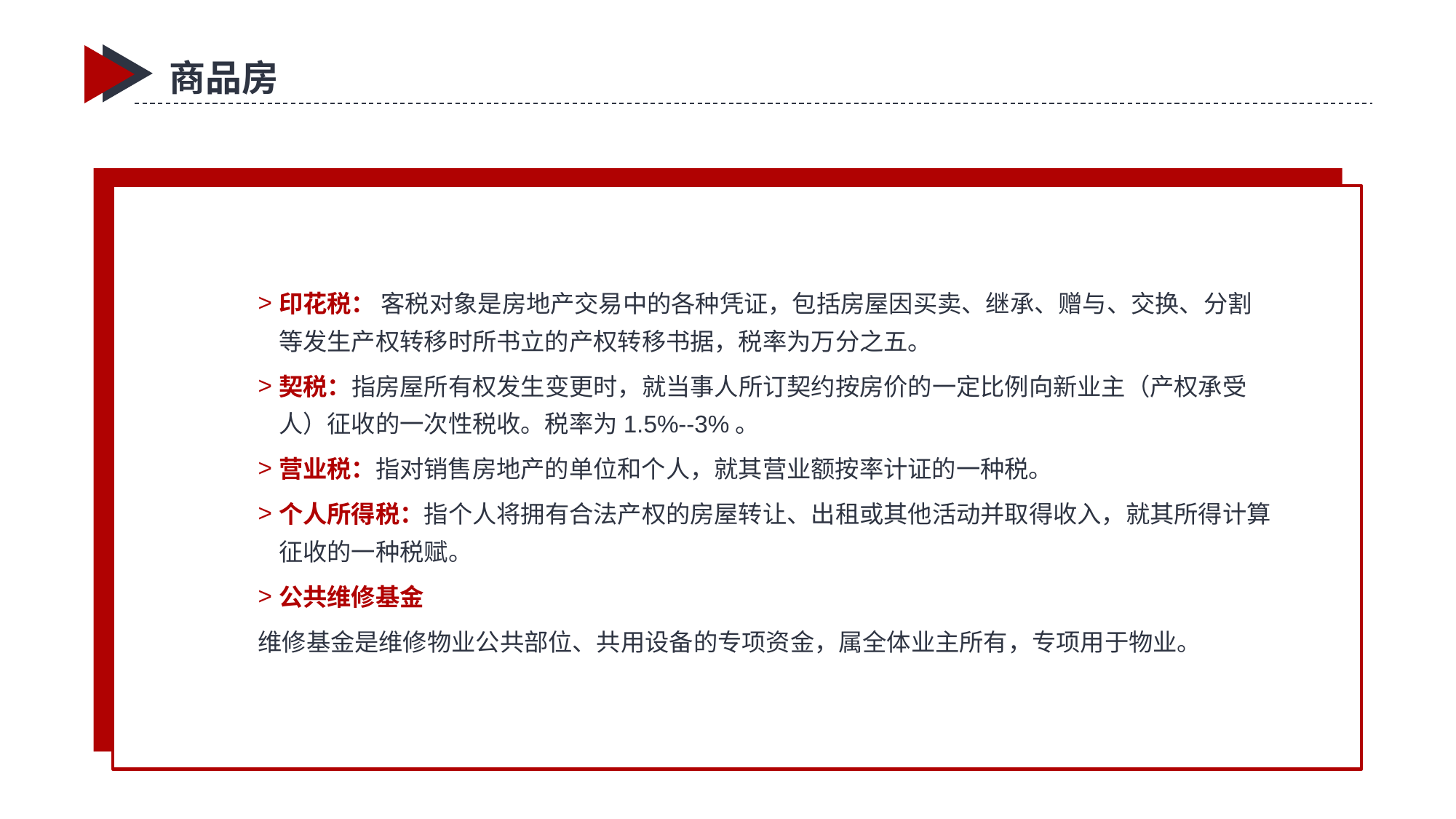

商品房

印花税： 客税对象是房地产交易中的各种凭证，包括房屋因买卖、继承、赠与、交换、分割等发生产权转移时所书立的产权转移书据，税率为万分之五。
契税：指房屋所有权发生变更时，就当事人所订契约按房价的一定比例向新业主（产权承受人）征收的一次性税收。税率为1.5%--3%。
营业税：指对销售房地产的单位和个人，就其营业额按率计证的一种税。
个人所得税：指个人将拥有合法产权的房屋转让、出租或其他活动并取得收入，就其所得计算征收的一种税赋。
公共维修基金
维修基金是维修物业公共部位、共用设备的专项资金，属全体业主所有，专项用于物业。

40